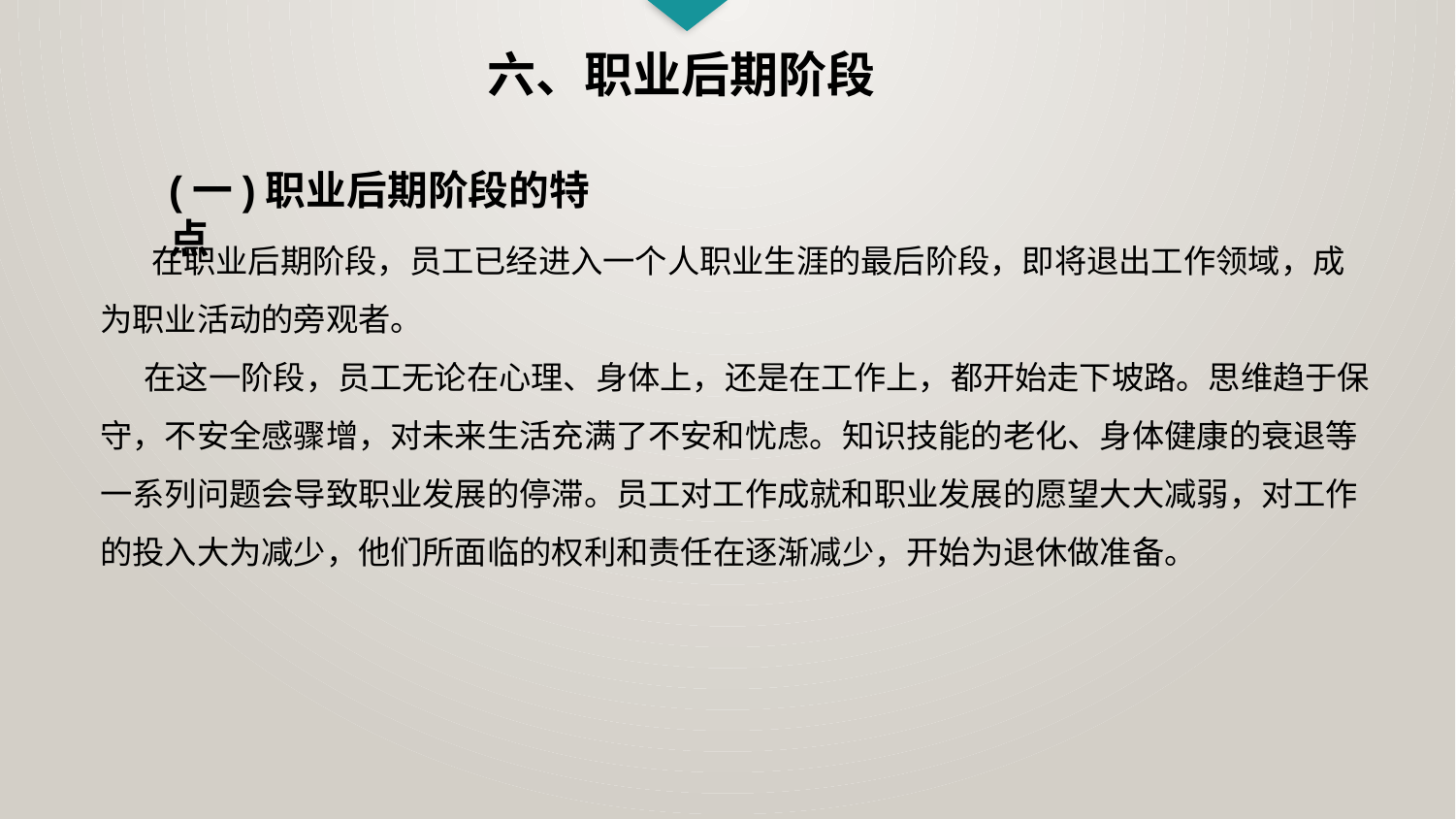

六、职业后期阶段
(一)职业后期阶段的特点
      在职业后期阶段，员工已经进入一个人职业生涯的最后阶段，即将退出工作领域，成为职业活动的旁观者。
     在这一阶段，员工无论在心理、身体上，还是在工作上，都开始走下坡路。思维趋于保守，不安全感骤增，对未来生活充满了不安和忧虑。知识技能的老化、身体健康的衰退等一系列问题会导致职业发展的停滞。员工对工作成就和职业发展的愿望大大减弱，对工作的投入大为减少，他们所面临的权利和责任在逐渐减少，开始为退休做准备。
57